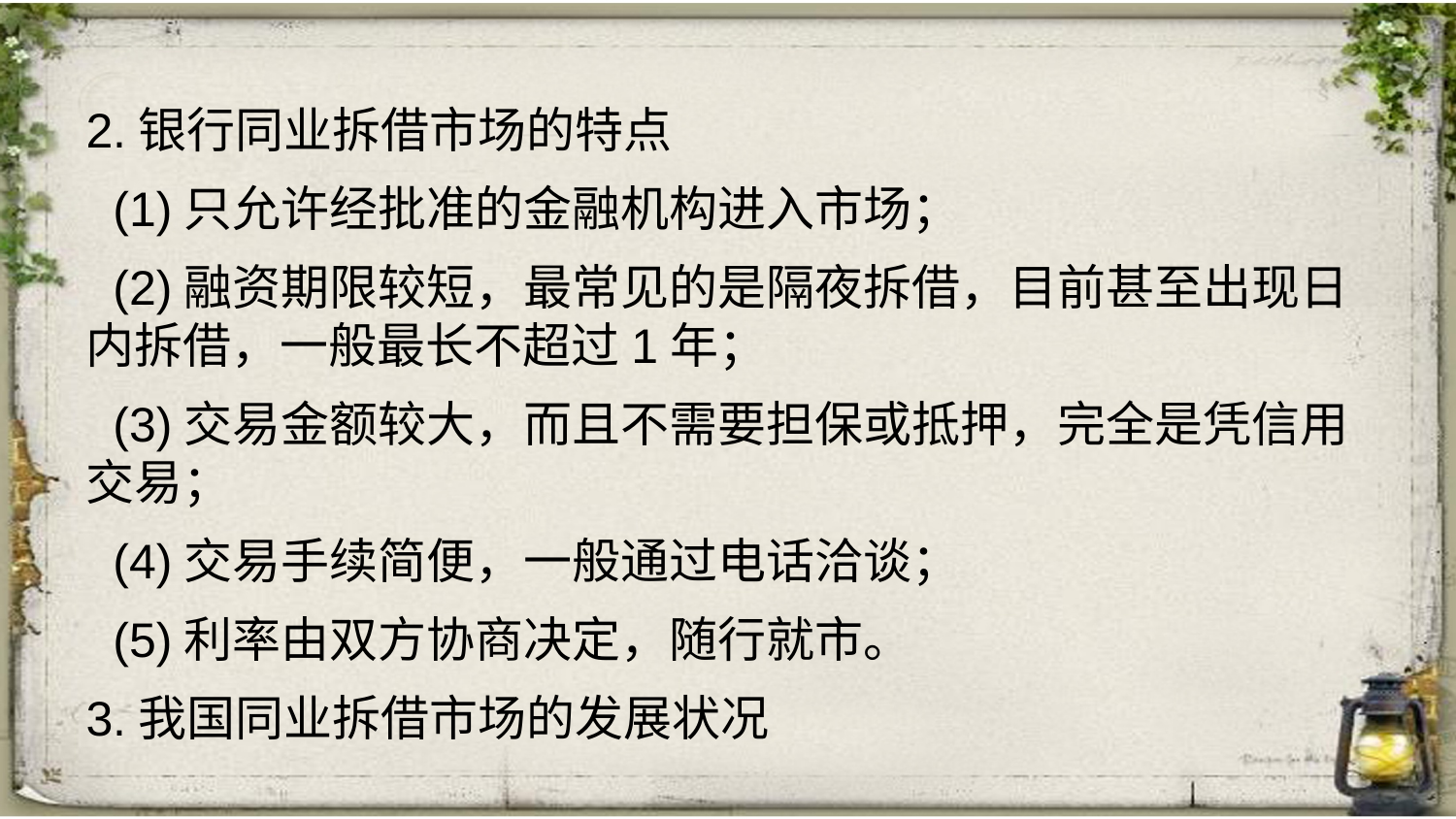

2.银行同业拆借市场的特点
  (1)只允许经批准的金融机构进入市场；
  (2)融资期限较短，最常见的是隔夜拆借，目前甚至出现日内拆借，一般最长不超过1年；
  (3)交易金额较大，而且不需要担保或抵押，完全是凭信用交易；
  (4)交易手续简便，一般通过电话洽谈；
  (5)利率由双方协商决定，随行就市。
3.我国同业拆借市场的发展状况